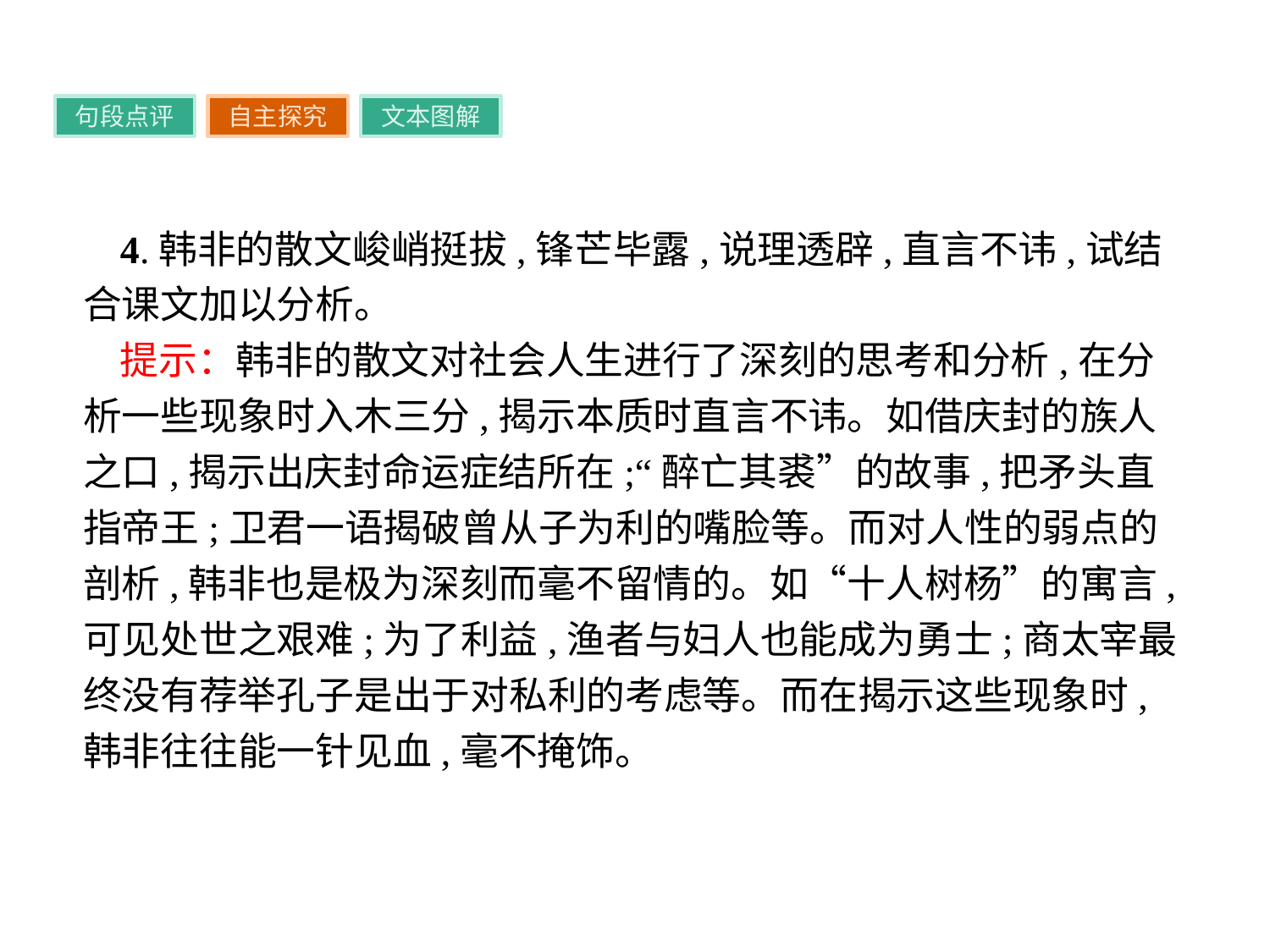

句段点评
自主探究
文本图解
4.韩非的散文峻峭挺拔,锋芒毕露,说理透辟,直言不讳,试结合课文加以分析。
提示：韩非的散文对社会人生进行了深刻的思考和分析,在分析一些现象时入木三分,揭示本质时直言不讳。如借庆封的族人之口,揭示出庆封命运症结所在;“醉亡其裘”的故事,把矛头直指帝王;卫君一语揭破曾从子为利的嘴脸等。而对人性的弱点的剖析,韩非也是极为深刻而毫不留情的。如“十人树杨”的寓言,可见处世之艰难;为了利益,渔者与妇人也能成为勇士;商太宰最终没有荐举孔子是出于对私利的考虑等。而在揭示这些现象时,韩非往往能一针见血,毫不掩饰。